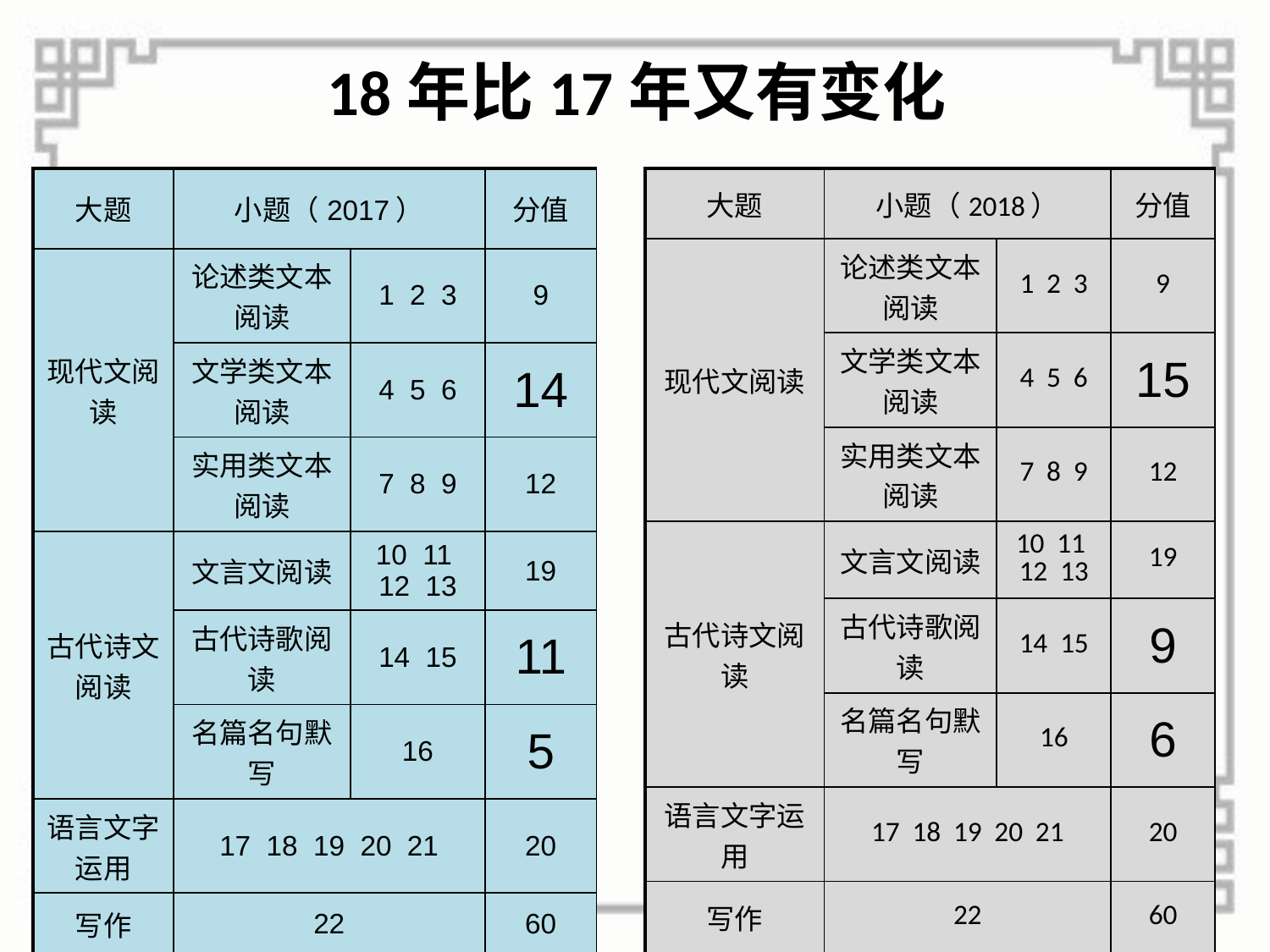

18年比17年又有变化
| 大题 | 小题（2017） |  | 分值 |
| --- | --- | --- | --- |
| 现代文阅读 | 论述类文本阅读 | 1 2 3 | 9 |
|  | 文学类文本阅读 | 4 5 6 | 14 |
|  | 实用类文本阅读 | 7 8 9 | 12 |
| 古代诗文阅读 | 文言文阅读 | 10 11 12 13 | 19 |
|  | 古代诗歌阅读 | 14 15 | 11 |
|  | 名篇名句默写 | 16 | 5 |
| 语言文字运用 | 17 18 19 20 21 |  | 20 |
| 写作 | 22 |  | 60 |
| 大题 | 小题（2018） |  | 分值 |
| --- | --- | --- | --- |
| 现代文阅读 | 论述类文本阅读 | 1 2 3 | 9 |
|  | 文学类文本阅读 | 4 5 6 | 15 |
|  | 实用类文本阅读 | 7 8 9 | 12 |
| 古代诗文阅读 | 文言文阅读 | 10 11 12 13 | 19 |
|  | 古代诗歌阅读 | 14 15 | 9 |
|  | 名篇名句默写 | 16 | 6 |
| 语言文字运用 | 17 18 19 20 21 |  | 20 |
| 写作 | 22 |  | 60 |